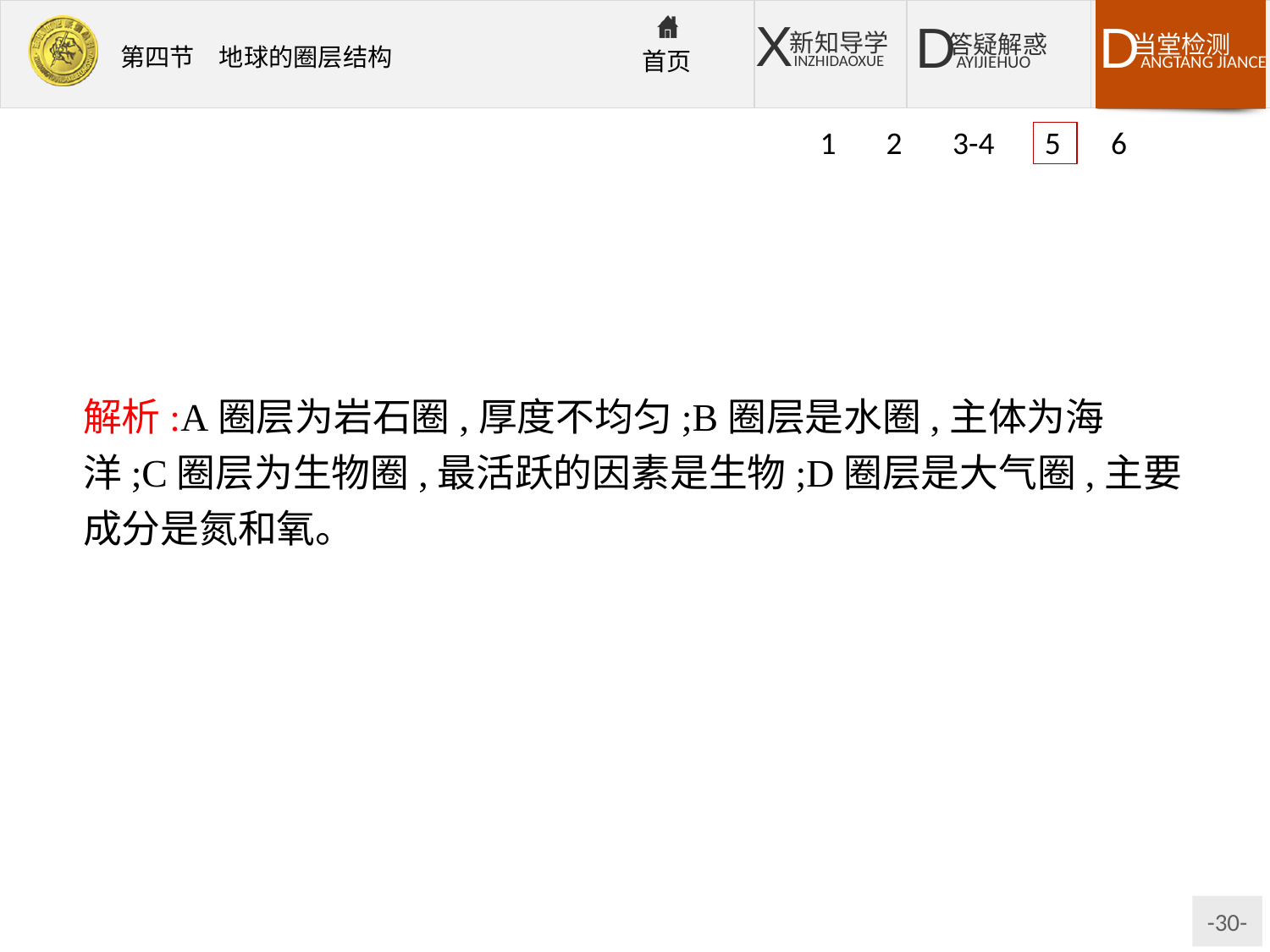

1       2       3-4       5       6

解析:A圈层为岩石圈,厚度不均匀;B圈层是水圈,主体为海洋;C圈层为生物圈,最活跃的因素是生物;D圈层是大气圈,主要成分是氮和氧。
答案:C